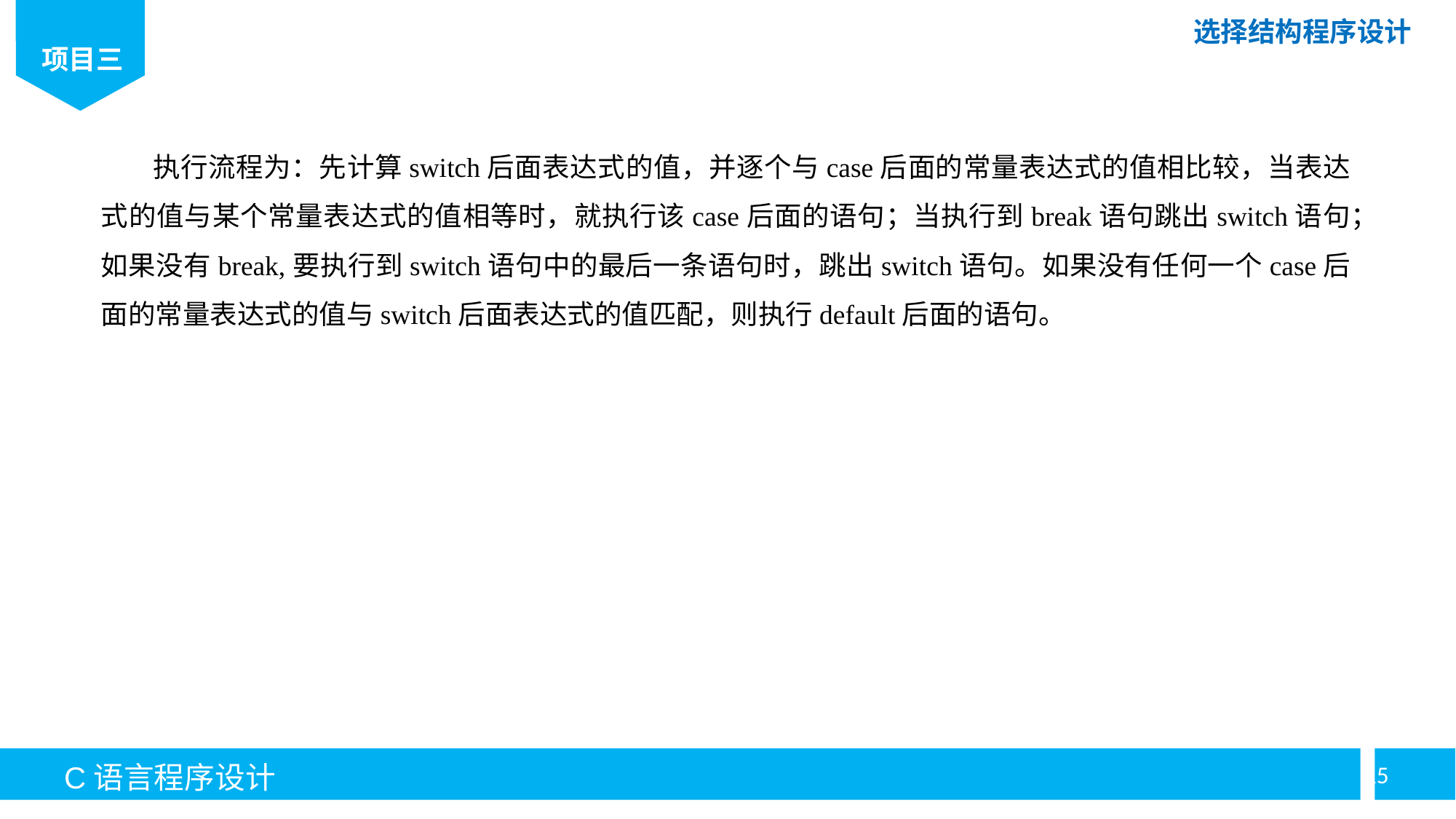

执行流程为：先计算switch后面表达式的值，并逐个与case后面的常量表达式的值相比较，当表达式的值与某个常量表达式的值相等时，就执行该case后面的语句；当执行到break语句跳出switch语句；如果没有break,要执行到switch语句中的最后一条语句时，跳出switch语句。如果没有任何一个case后面的常量表达式的值与switch后面表达式的值匹配，则执行default后面的语句。